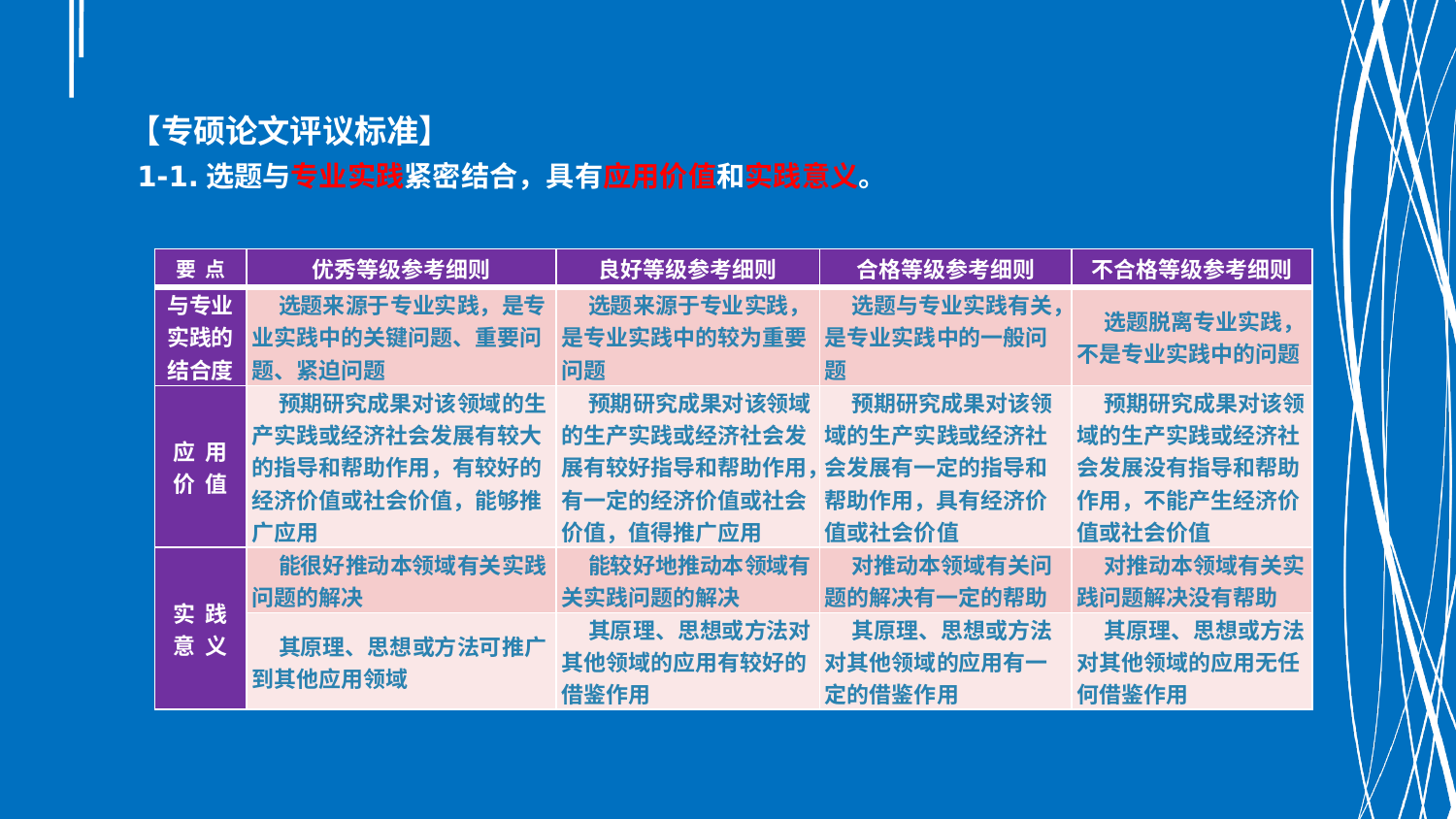

# 【专硕论文评议标准】 1-1.选题与专业实践紧密结合，具有应用价值和实践意义。
| 要 点 | 优秀等级参考细则 | 良好等级参考细则 | 合格等级参考细则 | 不合格等级参考细则 |
| --- | --- | --- | --- | --- |
| 与专业 实践的 结合度 | 选题来源于专业实践，是专业实践中的关键问题、重要问题、紧迫问题 | 选题来源于专业实践，是专业实践中的较为重要问题 | 选题与专业实践有关，是专业实践中的一般问题 | 选题脱离专业实践，不是专业实践中的问题 |
| 应 用 价 值 | 预期研究成果对该领域的生产实践或经济社会发展有较大的指导和帮助作用，有较好的经济价值或社会价值，能够推广应用 | 预期研究成果对该领域的生产实践或经济社会发展有较好指导和帮助作用，有一定的经济价值或社会价值，值得推广应用 | 预期研究成果对该领域的生产实践或经济社会发展有一定的指导和帮助作用，具有经济价值或社会价值 | 预期研究成果对该领域的生产实践或经济社会发展没有指导和帮助作用，不能产生经济价值或社会价值 |
| 实 践 意 义 | 能很好推动本领域有关实践问题的解决 | 能较好地推动本领域有关实践问题的解决 | 对推动本领域有关问题的解决有一定的帮助 | 对推动本领域有关实践问题解决没有帮助 |
|  | 其原理、思想或方法可推广到其他应用领域 | 其原理、思想或方法对其他领域的应用有较好的借鉴作用 | 其原理、思想或方法对其他领域的应用有一定的借鉴作用 | 其原理、思想或方法对其他领域的应用无任何借鉴作用 |